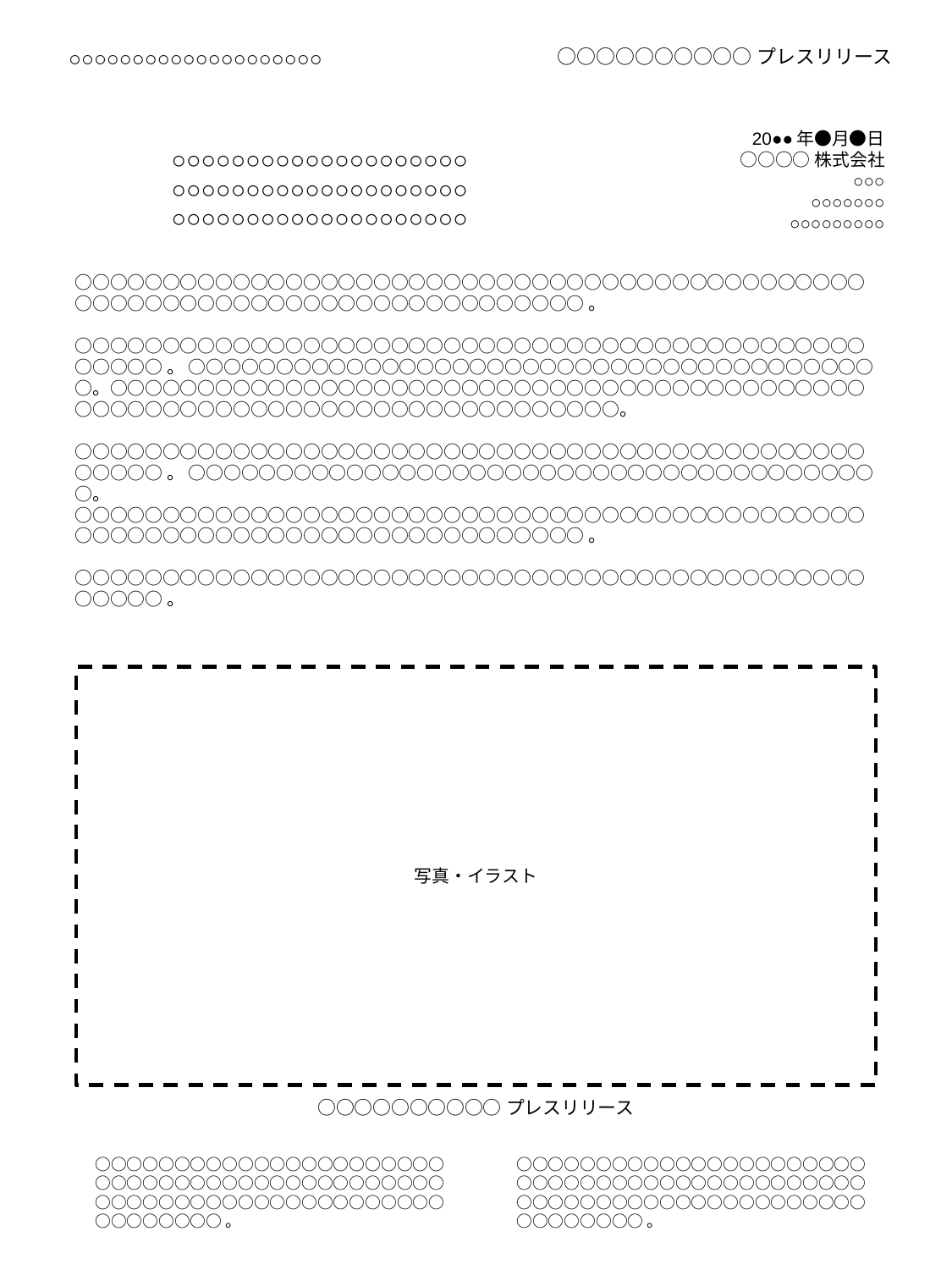

○○○○○○○○○○プレスリリース
○○○○○○○○○○○○○○○○○○○○
20●●年●月●日
○○○○株式会社
○○○
○○○○○○○
○○○○○○○○○
○○○○○○○○○○○○○○○○○○○○
○○○○○○○○○○○○○○○○○○○○
○○○○○○○○○○○○○○○○○○○○
○○○○○○○○○○○○○○○○○○○○○○○○○○○○○○○○○○○○○○○○○○○○○○○○○○○○○○○○○○○○○○○○○○○○○○○○○○。

○○○○○○○○○○○○○○○○○○○○○○○○○○○○○○○○○○○○○○○○○○○○○○○○○○。 ○○○○○○○○○○○○○○○○○○○○○○○○○○○○○○○○○○○○○○○○。○○○○○○○○○○○○○○○○○○○○○○○○○○○○○○○○○○○○○○○○○○○○○○○○○○○○○○○○○○○○○○○○○○○○○○○○○○。

○○○○○○○○○○○○○○○○○○○○○○○○○○○○○○○○○○○○○○○○○○○○○○○○○○。 ○○○○○○○○○○○○○○○○○○○○○○○○○○○○○○○○○○○○○○○○。
○○○○○○○○○○○○○○○○○○○○○○○○○○○○○○○○○○○○○○○○○○○○○○○○○○○○○○○○○○○○○○○○○○○○○○○○○○。

○○○○○○○○○○○○○○○○○○○○○○○○○○○○○○○○○○○○○○○○○○○○○○○○○○。
写真・イラスト
○○○○○○○○○○プレスリリース
○○○○○○○○○○○○○○○○○○○○○○○○○○○○○○○○○○○○○○○○○○○○○○○○○○○○○○○○○○○○○○○○○○○○○○○○○○。

○○○○○○○○○○○○○○○○○○○○○○○○○○○○○○○○○○○○○○○○○○○○○○○○○○○○○○○○○○○○○○○○○○○○○○○○○○。